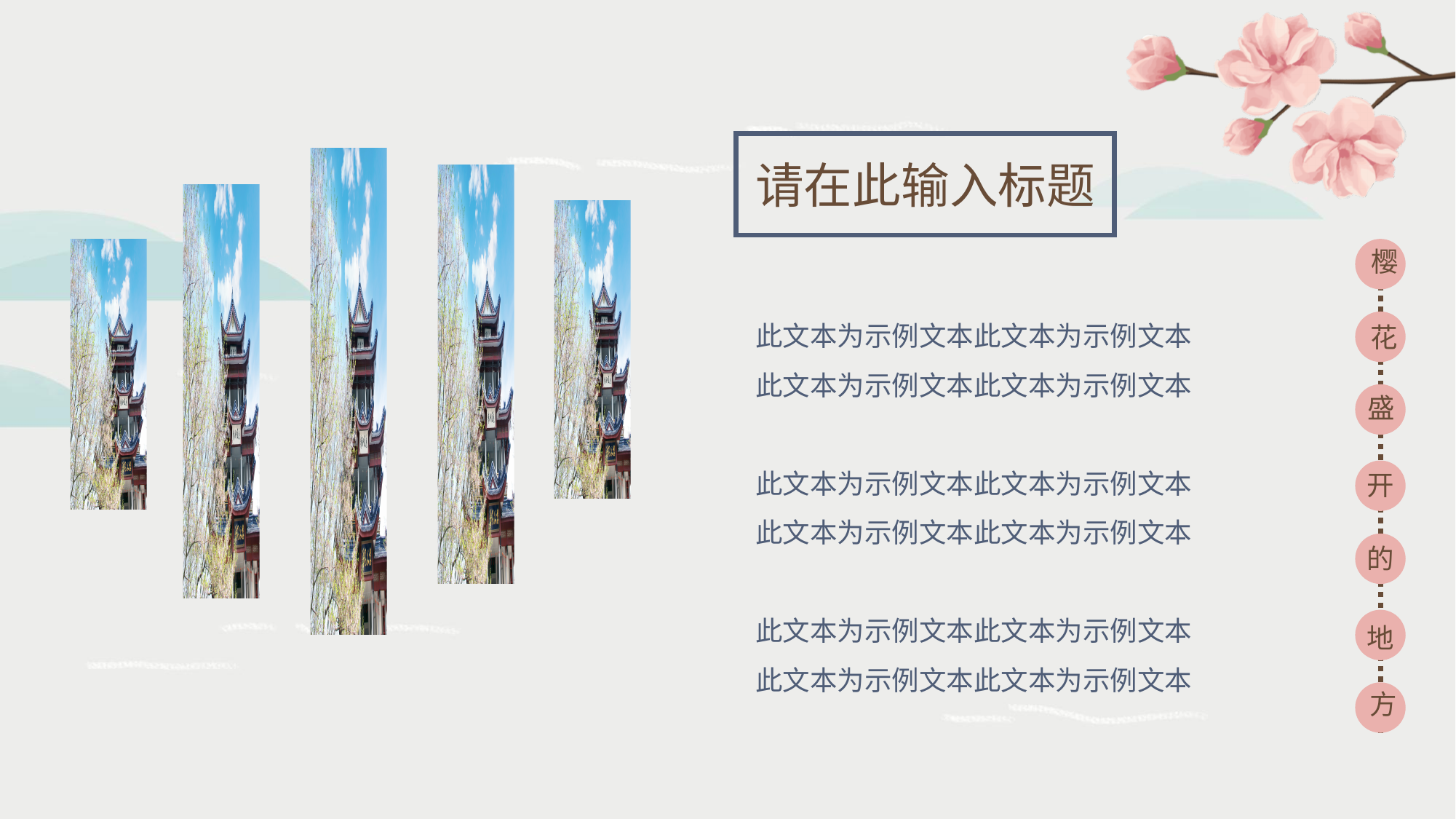

请在此输入标题
此文本为示例文本此文本为示例文本此文本为示例文本此文本为示例文本

此文本为示例文本此文本为示例文本此文本为示例文本此文本为示例文本

此文本为示例文本此文本为示例文本此文本为示例文本此文本为示例文本